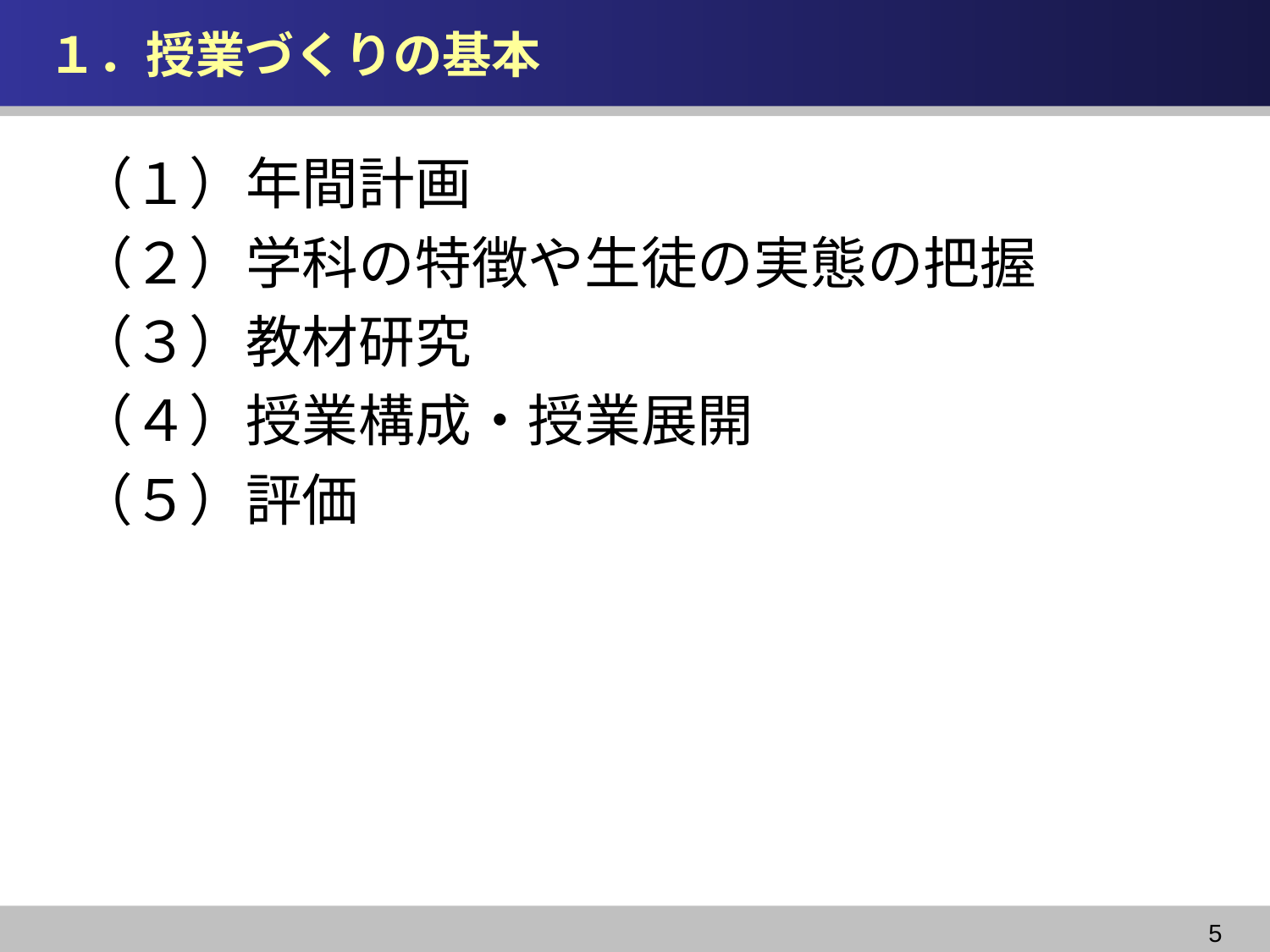

# １．授業づくりの基本
（１）年間計画
（２）学科の特徴や生徒の実態の把握
（３）教材研究
（４）授業構成・授業展開
（５）評価

5